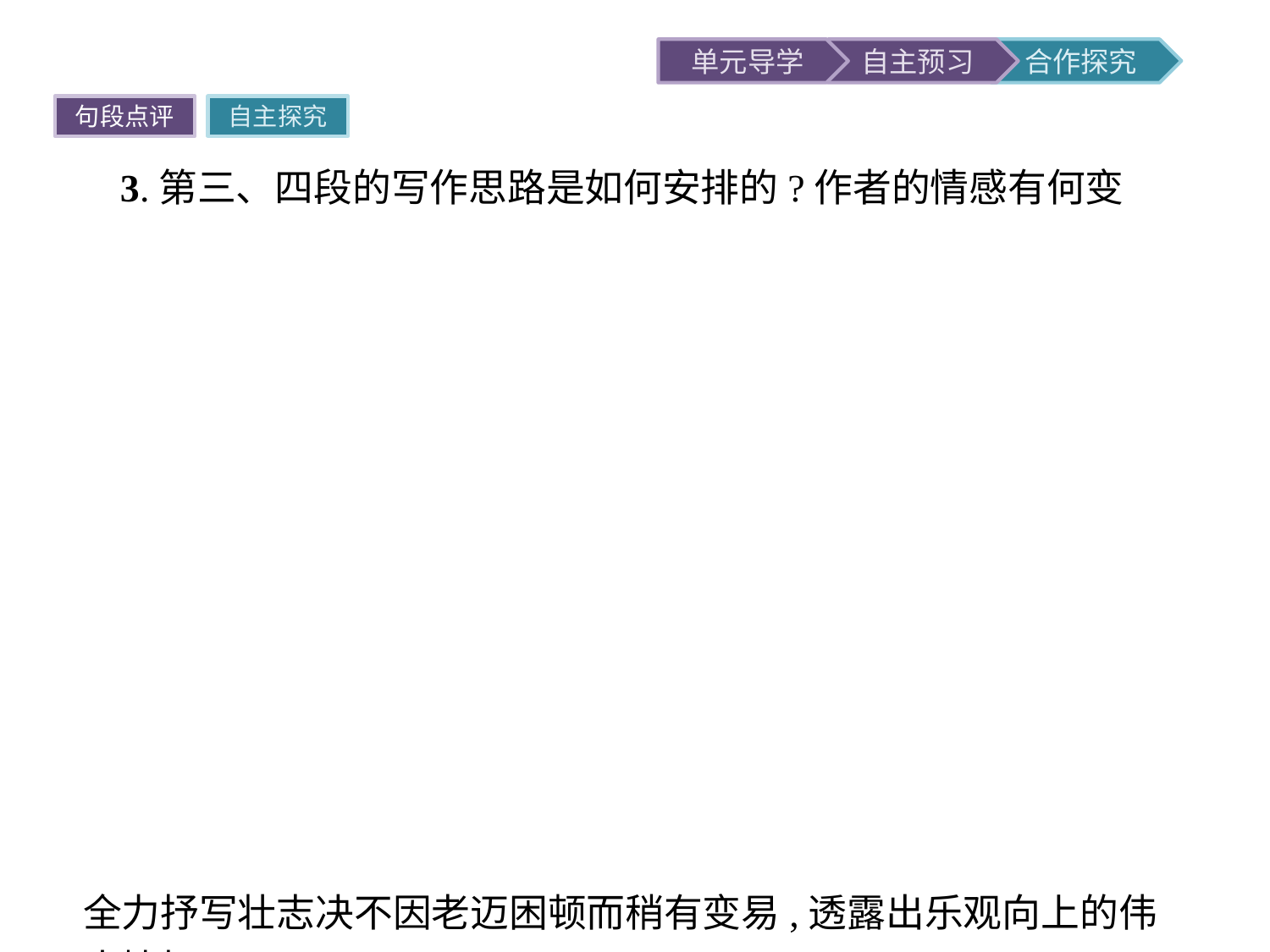

句段点评
自主探究
3.第三、四段的写作思路是如何安排的?作者的情感有何变化?
提示第三、四段写由欢乐的宴饮娱乐引发的人生感慨。“遥襟甫畅……光照临川之笔”,铺叙欢饮娱乐的场景:管弦之盛,歌声之美,人才之多。“四美具,二难并”之后于诗酒歌管之中,忽发深沉的感伤。“穷睇眄于中天”引出“天高地迥”二句;“极娱游于暇日”,引出“兴尽悲来”二句,表露出作者对人生短暂和功业未就的伤感以及自己在“命运”面前的无能为力。“望长安于日下”至第三段结尾,联系个人身世,以直抒胸臆的方式吐露内心深层的孤独感。其中既包含其父被贬交趾之痛,又有个人宦途失意之悲。第四段,“嗟乎”发端,转为更强烈的抒情。“时运不齐”以下十句,引用四个典故,借以自慨年时易往,功业难成,流露出嗟卑叹老的伤感和见机知命的消极心理。“老当益壮”之后引典,全力抒写壮志决不因老迈困顿而稍有变易,透露出乐观向上的伟大情怀。